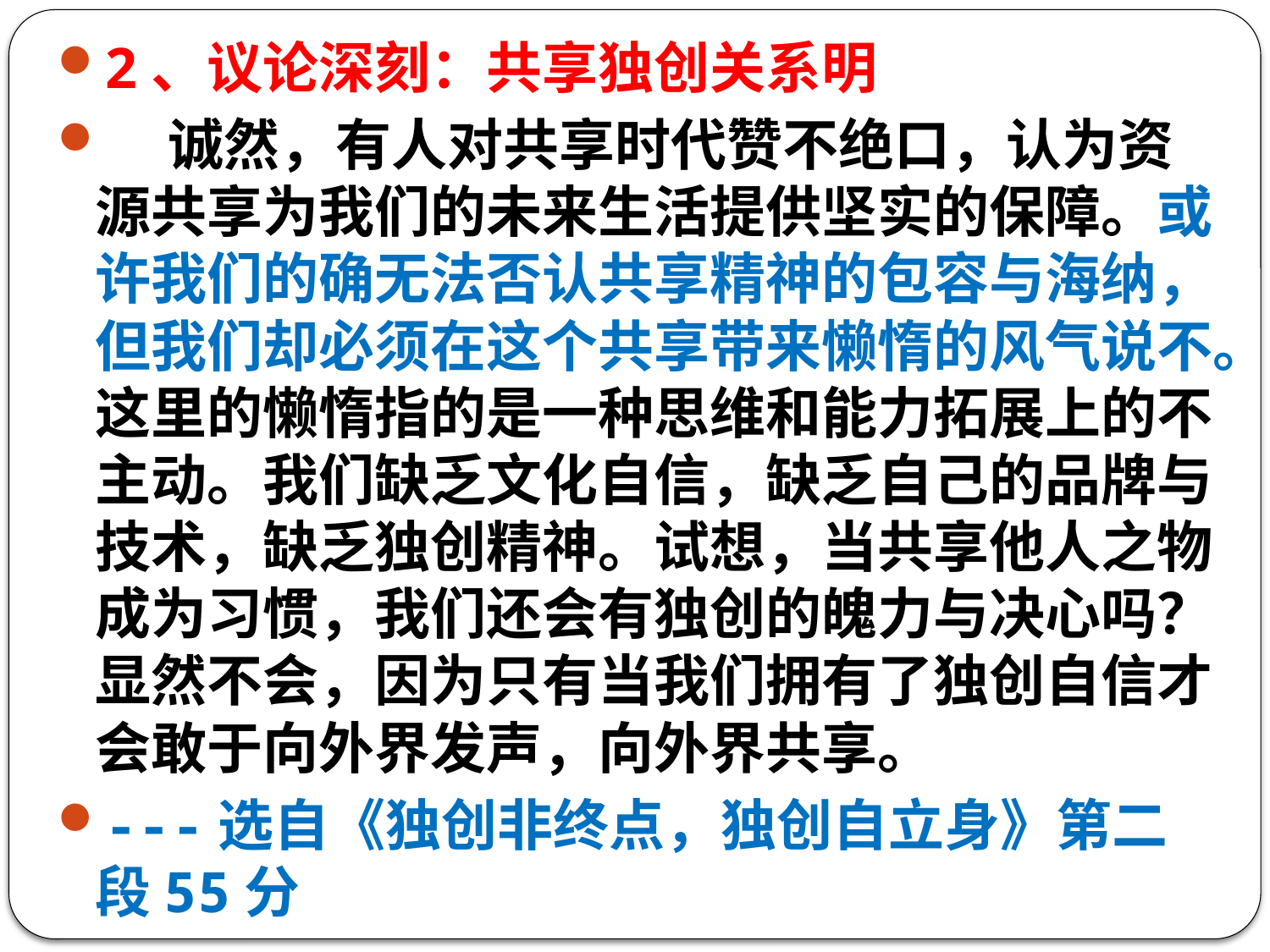

2、议论深刻：共享独创关系明
    诚然，有人对共享时代赞不绝口，认为资源共享为我们的未来生活提供坚实的保障。或许我们的确无法否认共享精神的包容与海纳，但我们却必须在这个共享带来懒惰的风气说不。这里的懒惰指的是一种思维和能力拓展上的不主动。我们缺乏文化自信，缺乏自己的品牌与技术，缺乏独创精神。试想，当共享他人之物成为习惯，我们还会有独创的魄力与决心吗？显然不会，因为只有当我们拥有了独创自信才会敢于向外界发声，向外界共享。
---选自《独创非终点，独创自立身》第二段55分